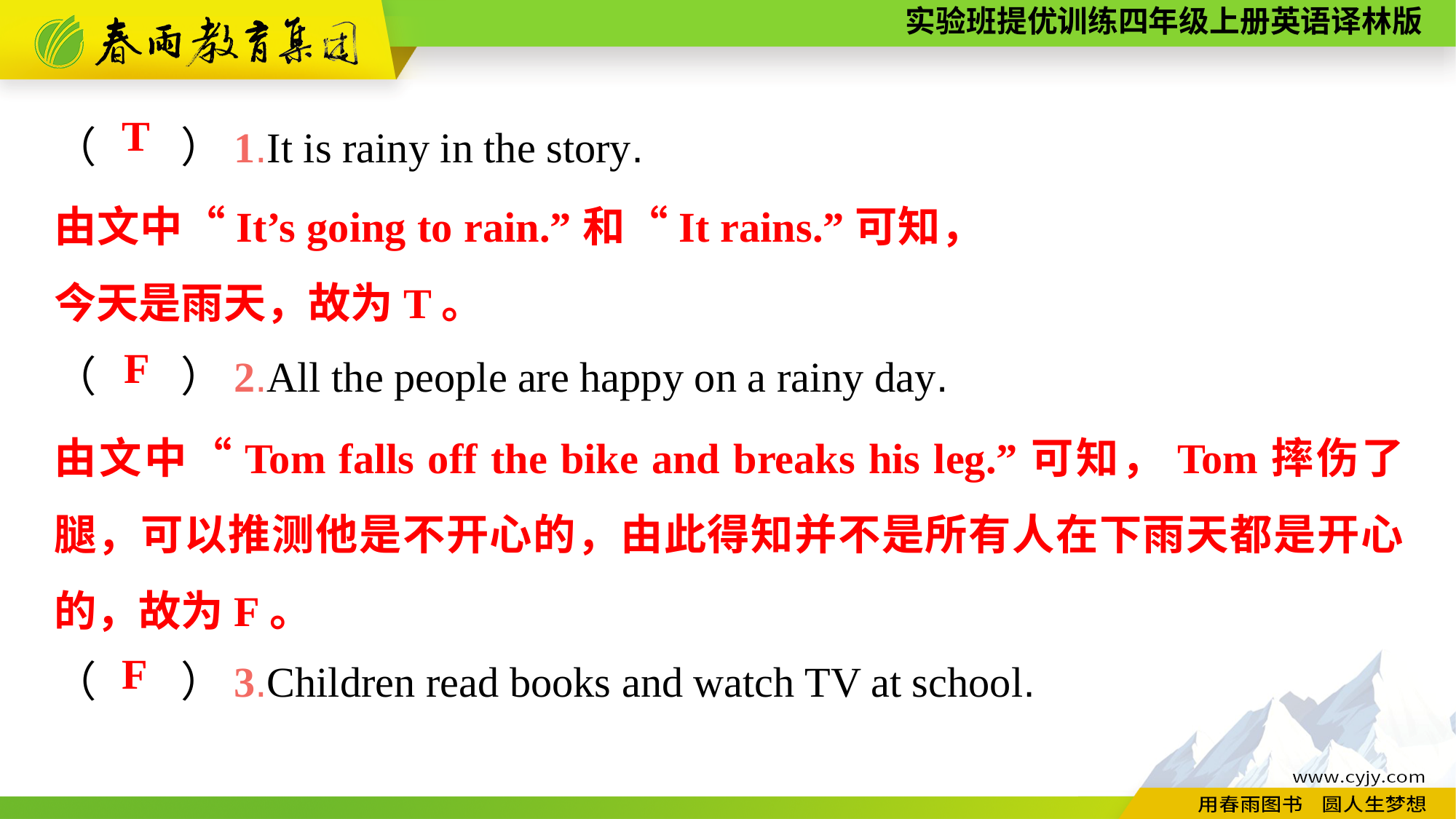

（　　）1.It is rainy in the story.

（　　）2.All the people are happy on a rainy day.

（　　）3.Children read books and watch TV at school.
T
由文中“It’s going to rain.”和“It rains.”可知，今天是雨天，故为T。
F
由文中“Tom falls off the bike and breaks his leg.”可知，Tom摔伤了腿，可以推测他是不开心的，由此得知并不是所有人在下雨天都是开心的，故为F。
F